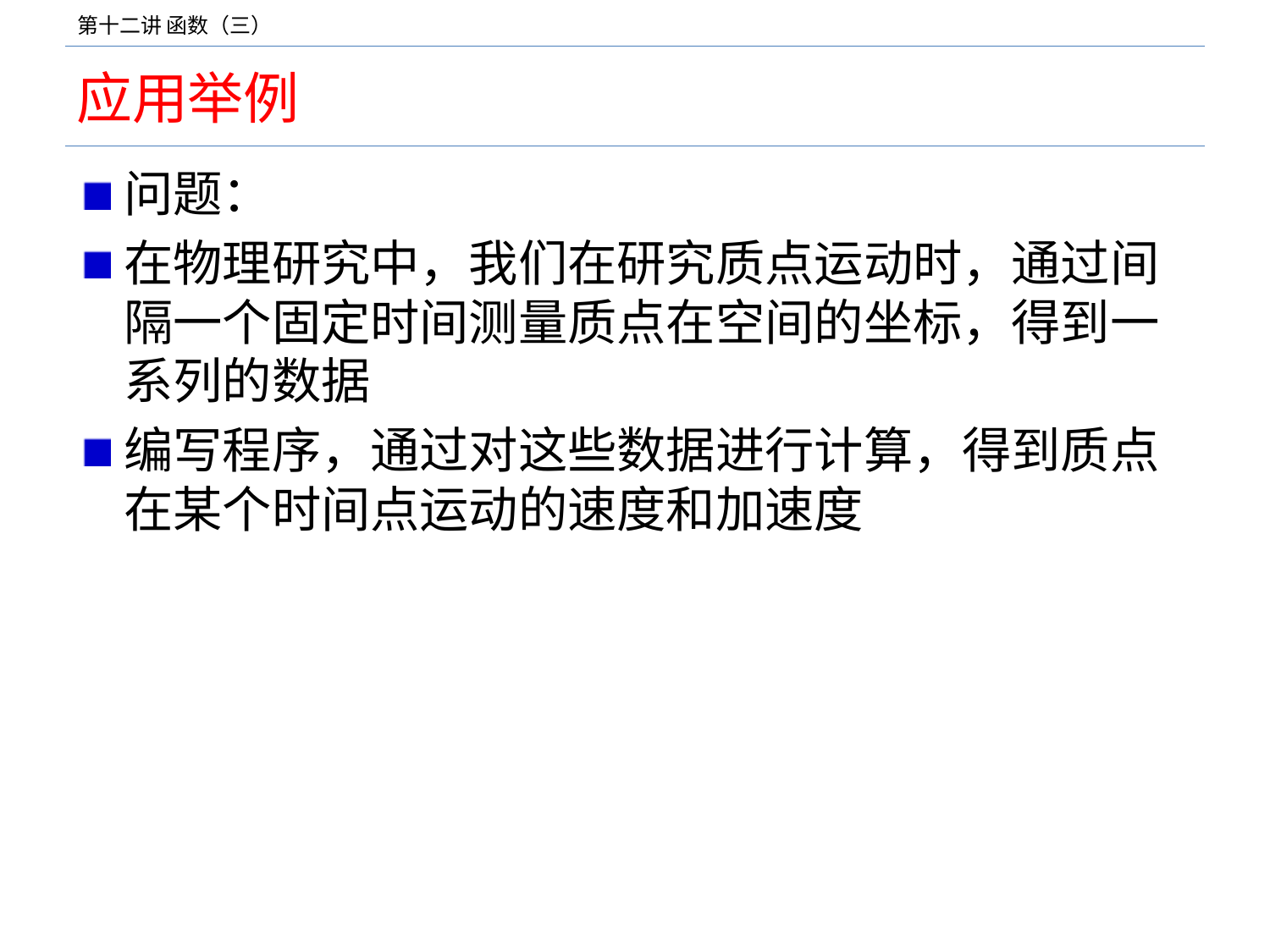

# 应用举例
问题：
在物理研究中，我们在研究质点运动时，通过间隔一个固定时间测量质点在空间的坐标，得到一系列的数据
编写程序，通过对这些数据进行计算，得到质点在某个时间点运动的速度和加速度